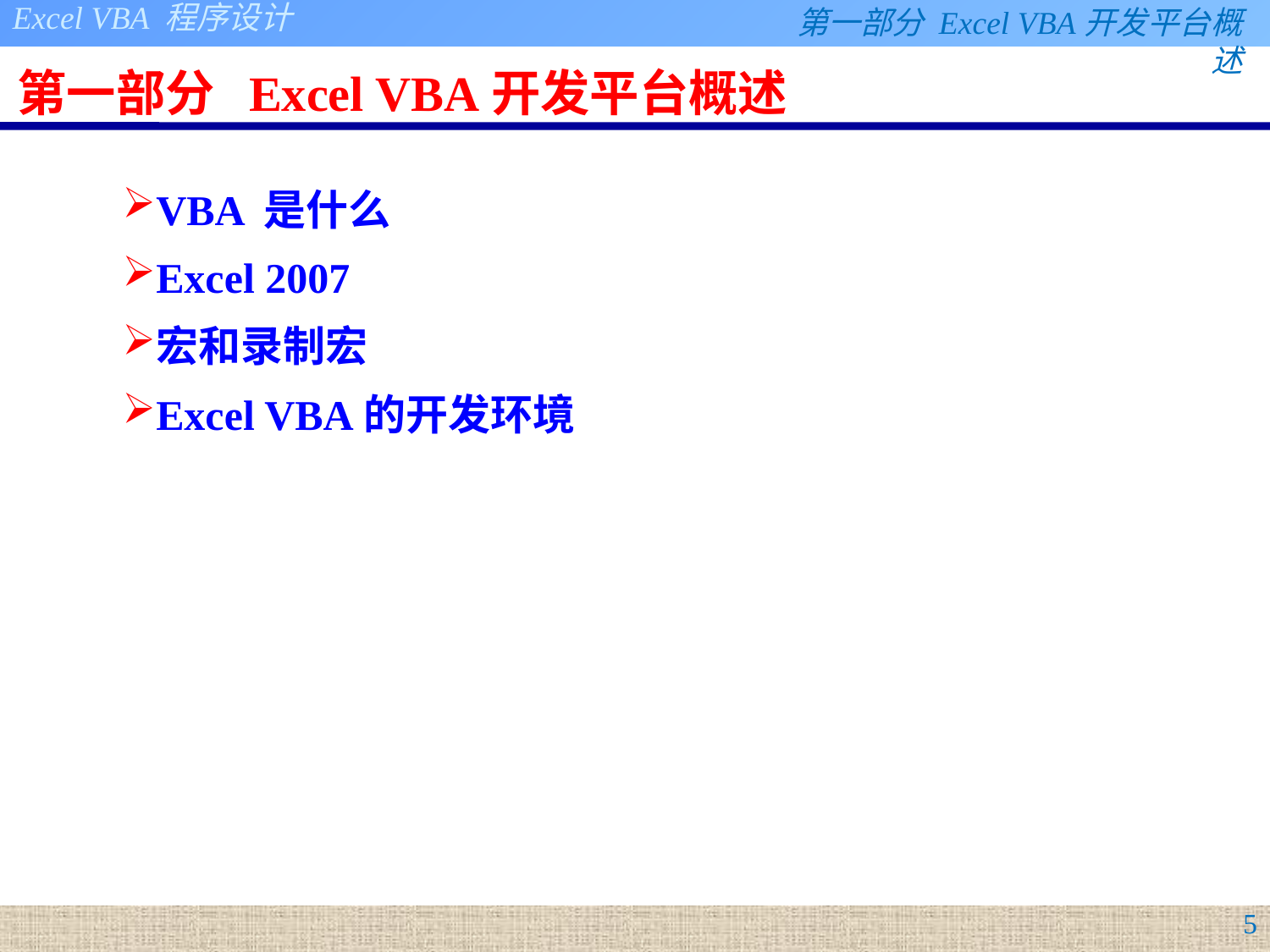

# 第一部分  Excel VBA开发平台概述
VBA 是什么
Excel 2007
宏和录制宏
Excel VBA的开发环境